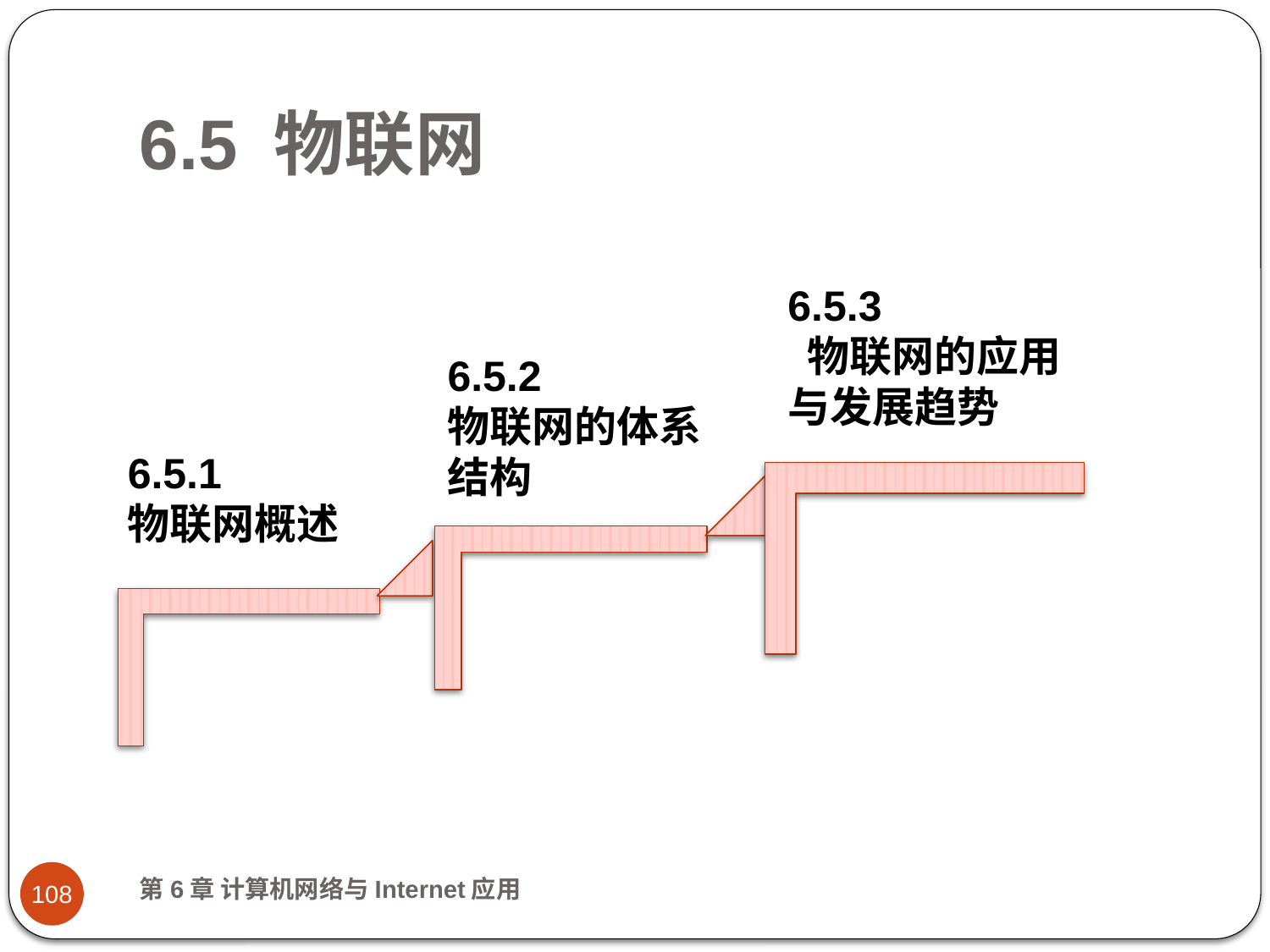

# 6.5 物联网

6.5.3
 物联网的应用与发展趋势

6.5.2
物联网的体系结构

6.5.1
物联网概述

第6章 计算机网络与Internet应用
108